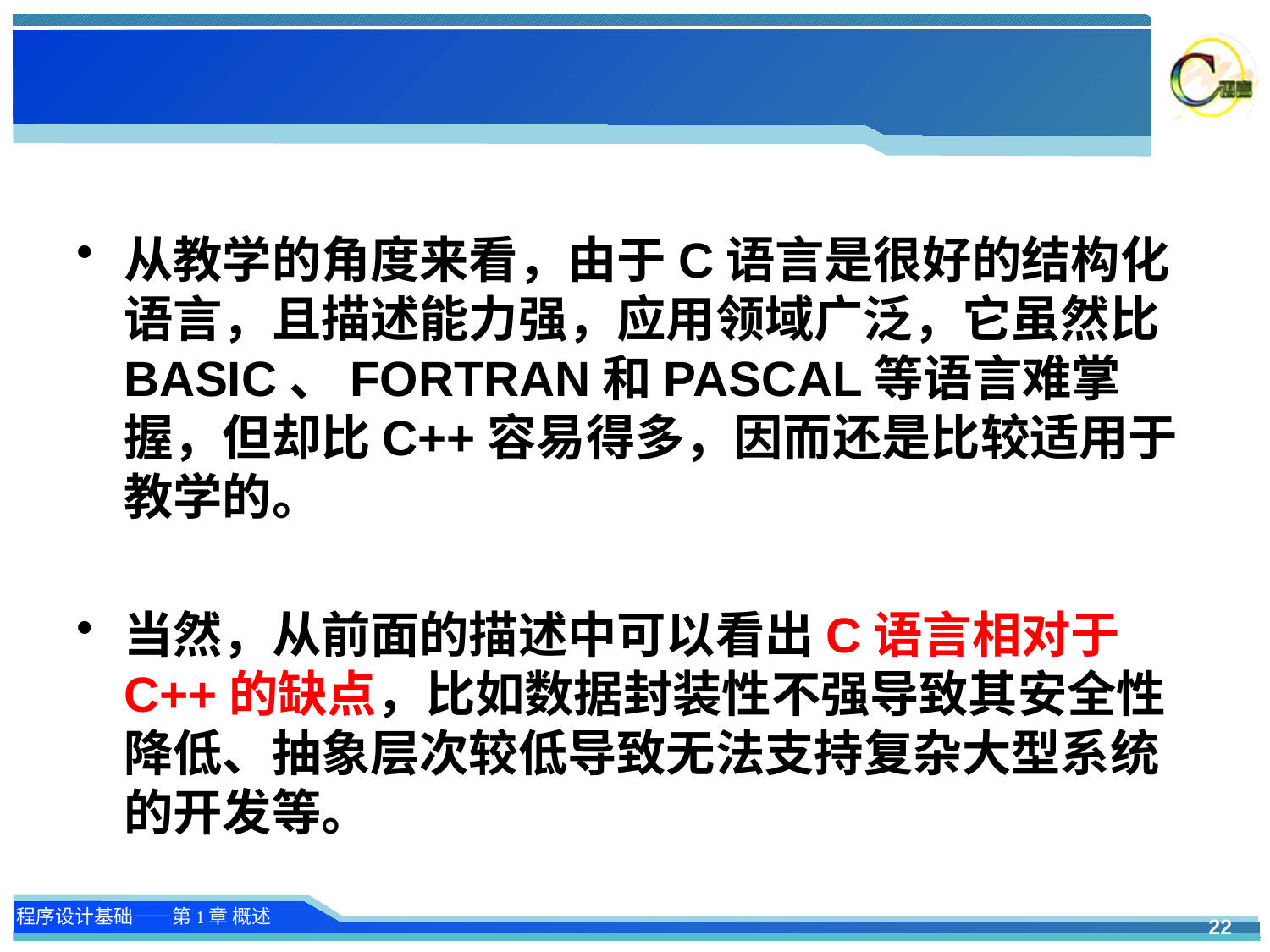

#
从教学的角度来看，由于C语言是很好的结构化语言，且描述能力强，应用领域广泛，它虽然比BASIC、FORTRAN和PASCAL等语言难掌握，但却比C++容易得多，因而还是比较适用于教学的。

当然，从前面的描述中可以看出C语言相对于C++的缺点，比如数据封装性不强导致其安全性降低、抽象层次较低导致无法支持复杂大型系统的开发等。
22